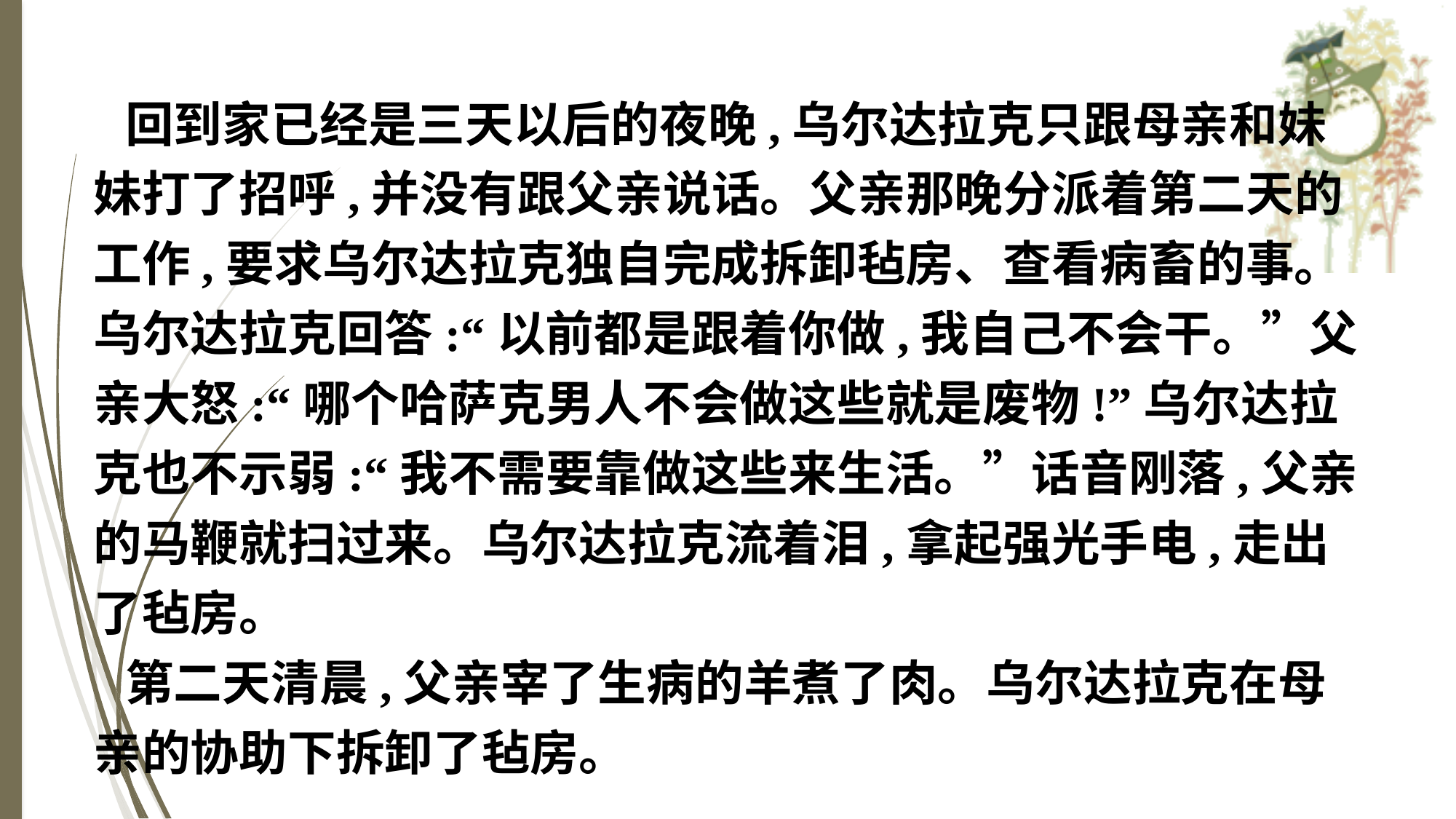

回到家已经是三天以后的夜晚,乌尔达拉克只跟母亲和妹妹打了招呼,并没有跟父亲说话。父亲那晚分派着第二天的工作,要求乌尔达拉克独自完成拆卸毡房、查看病畜的事。乌尔达拉克回答:“以前都是跟着你做,我自己不会干。”父亲大怒:“哪个哈萨克男人不会做这些就是废物!”乌尔达拉克也不示弱:“我不需要靠做这些来生活。”话音刚落,父亲的马鞭就扫过来。乌尔达拉克流着泪,拿起强光手电,走出了毡房。
第二天清晨,父亲宰了生病的羊煮了肉。乌尔达拉克在母亲的协助下拆卸了毡房。